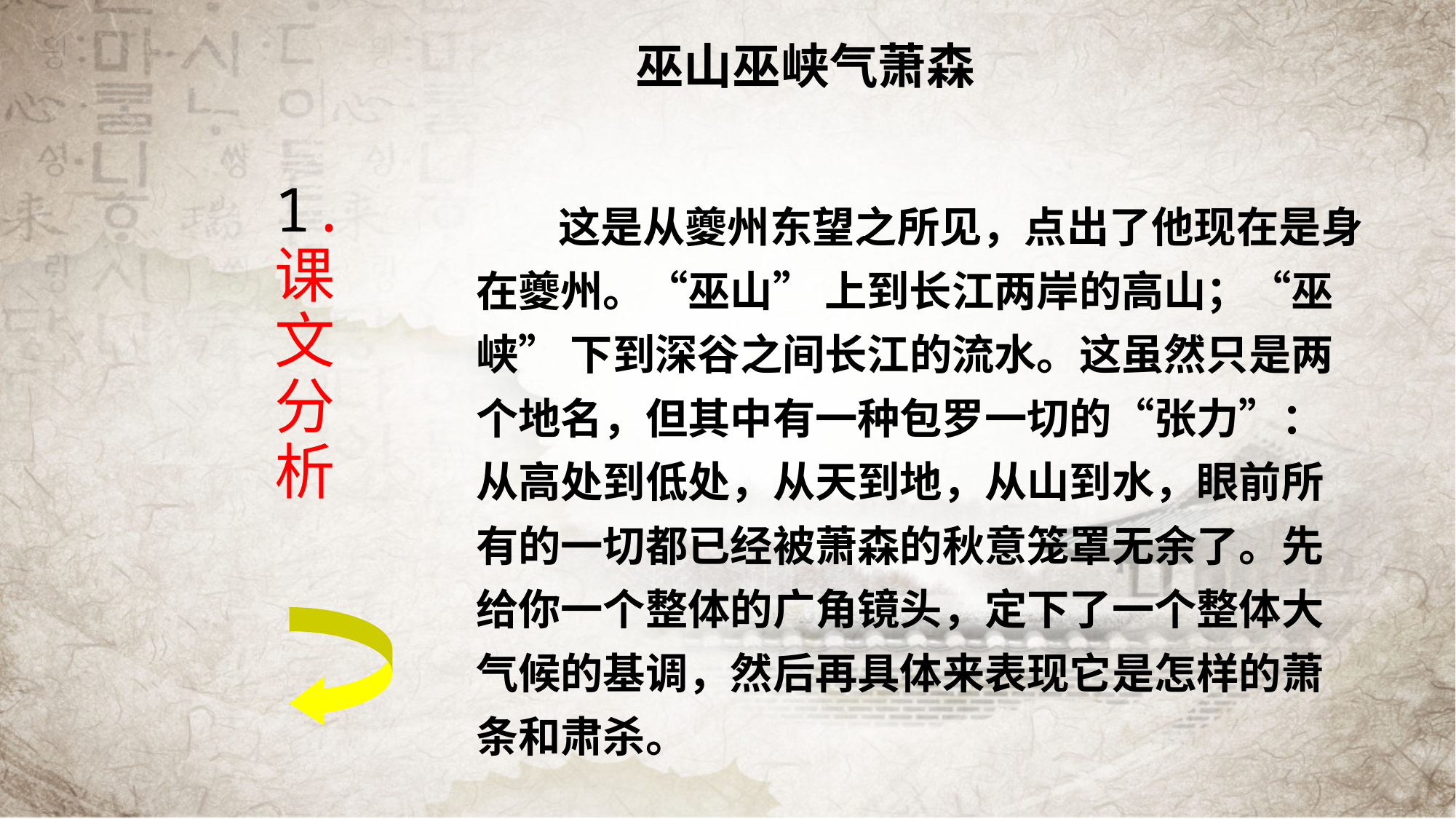

# 1. 课 文 分 析
                       巫山巫峡气萧森

               这是从夔州东望之所见，点出了他现在是身在夔州。“巫山” 上到长江两岸的高山；“巫峡” 下到深谷之间长江的流水。这虽然只是两个地名，但其中有一种包罗一切的“张力”：从高处到低处，从天到地，从山到水，眼前所有的一切都已经被萧森的秋意笼罩无余了。先给你一个整体的广角镜头，定下了一个整体大气候的基调，然后再具体来表现它是怎样的萧条和肃杀。